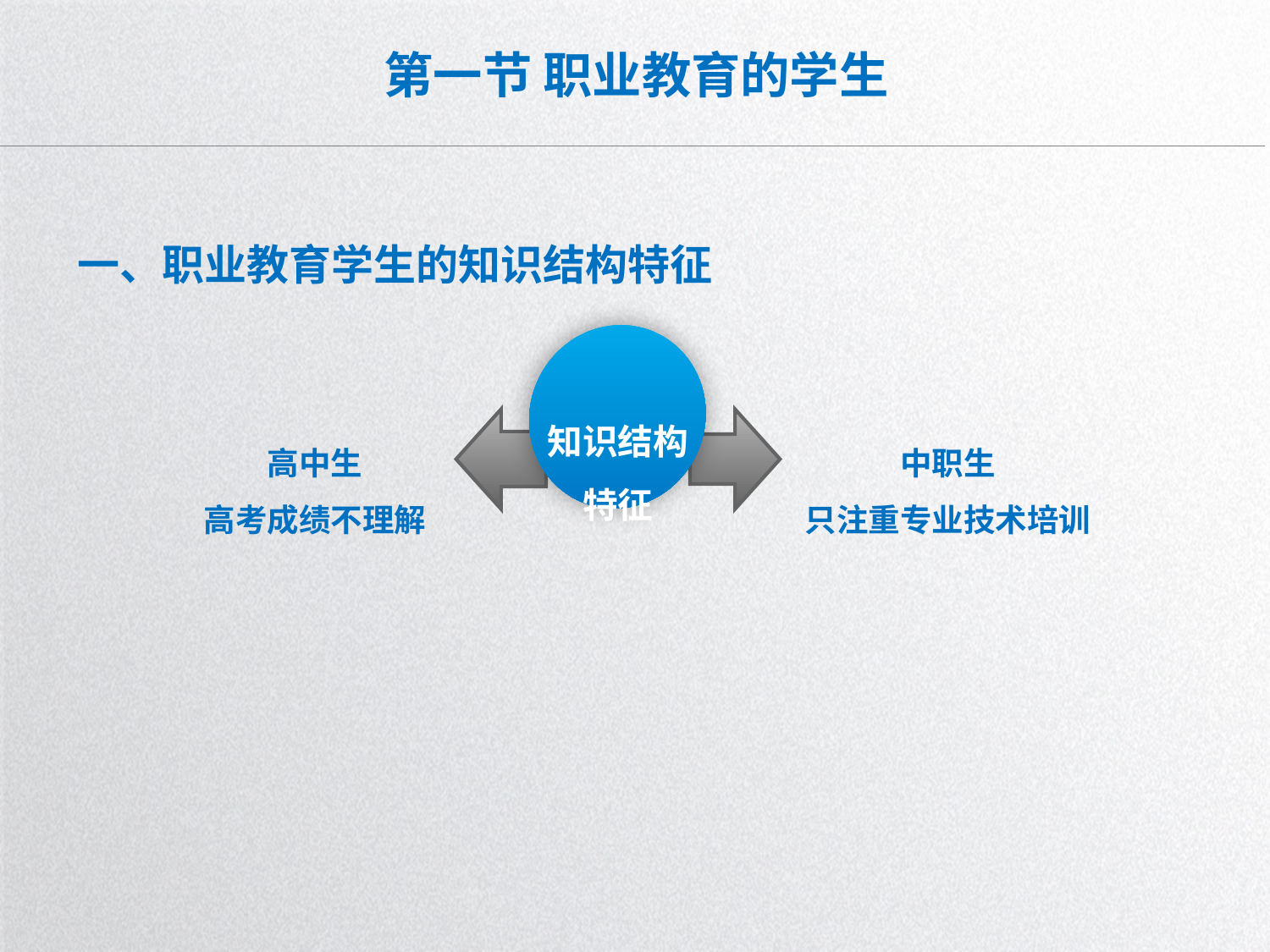

# 第一节 职业教育的学生
一、职业教育学生的知识结构特征

知识结构
特征

高中生
高考成绩不理解
中职生
只注重专业技术培训